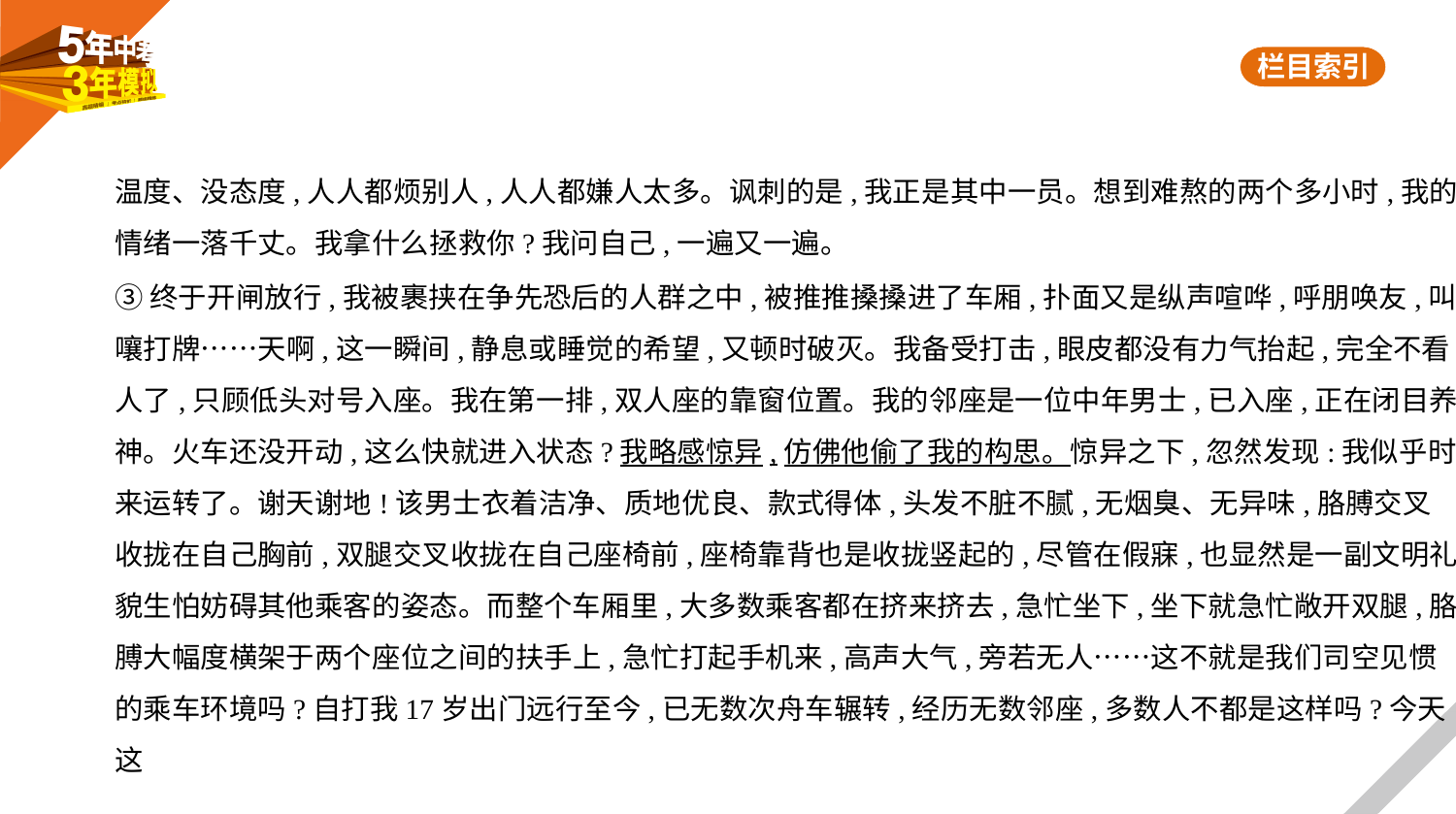

温度、没态度,人人都烦别人,人人都嫌人太多。讽刺的是,我正是其中一员。想到难熬的两个多小时,我的
情绪一落千丈。我拿什么拯救你?我问自己,一遍又一遍。
③终于开闸放行,我被裹挟在争先恐后的人群之中,被推推搡搡进了车厢,扑面又是纵声喧哗,呼朋唤友,叫
嚷打牌……天啊,这一瞬间,静息或睡觉的希望,又顿时破灭。我备受打击,眼皮都没有力气抬起,完全不看
人了,只顾低头对号入座。我在第一排,双人座的靠窗位置。我的邻座是一位中年男士,已入座,正在闭目养
神。火车还没开动,这么快就进入状态?我略感惊异,仿佛他偷了我的构思。惊异之下,忽然发现:我似乎时
来运转了。谢天谢地!该男士衣着洁净、质地优良、款式得体,头发不脏不腻,无烟臭、无异味,胳膊交叉
收拢在自己胸前,双腿交叉收拢在自己座椅前,座椅靠背也是收拢竖起的,尽管在假寐,也显然是一副文明礼
貌生怕妨碍其他乘客的姿态。而整个车厢里,大多数乘客都在挤来挤去,急忙坐下,坐下就急忙敞开双腿,胳
膊大幅度横架于两个座位之间的扶手上,急忙打起手机来,高声大气,旁若无人……这不就是我们司空见惯
的乘车环境吗?自打我17岁出门远行至今,已无数次舟车辗转,经历无数邻座,多数人不都是这样吗?今天这